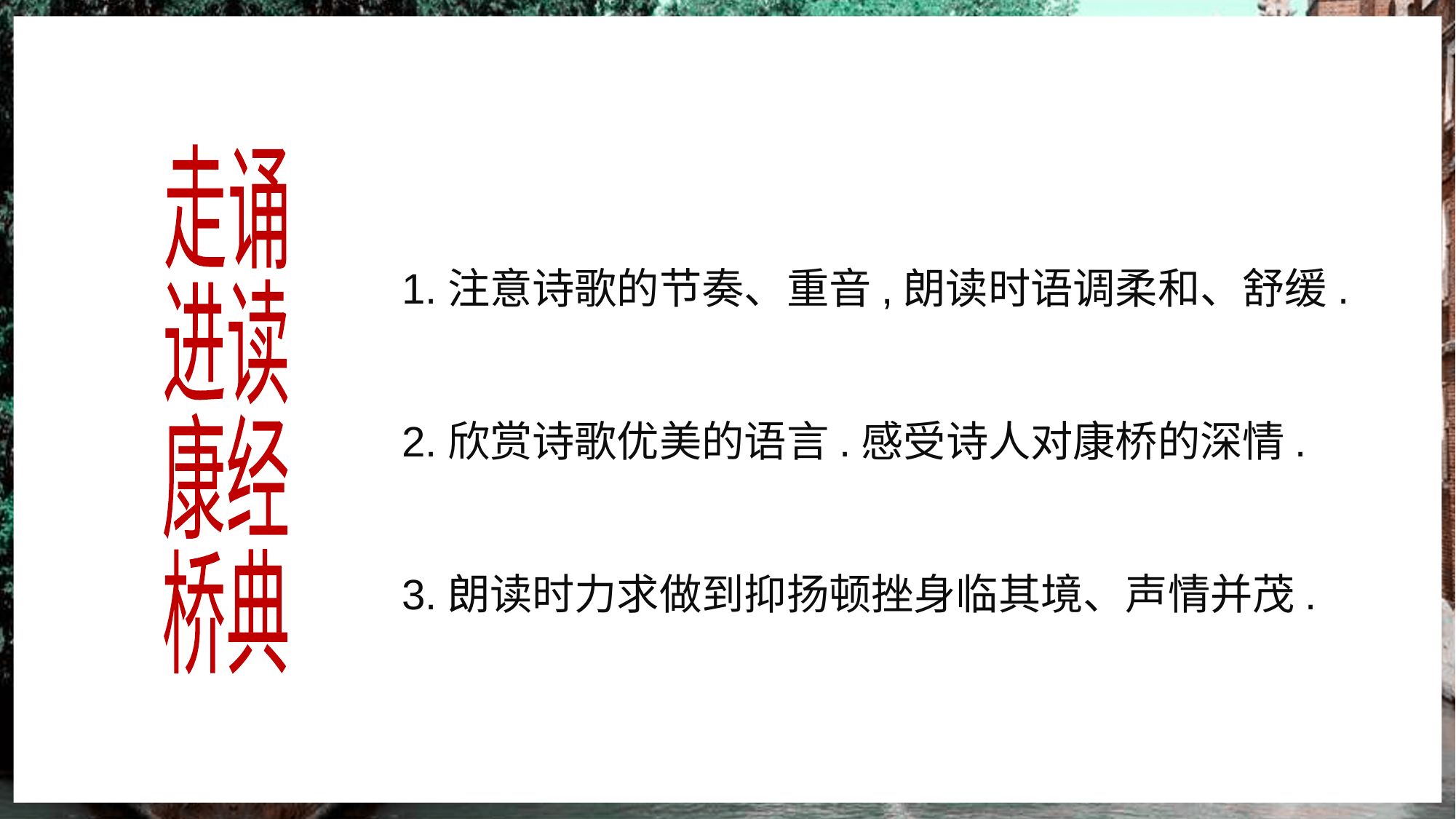

走诵
进读
康经
桥典
1.注意诗歌的节奏、重音,朗读时语调柔和、舒缓.

2.欣赏诗歌优美的语言.感受诗人对康桥的深情.

3.朗读时力求做到抑扬顿挫身临其境、声情并茂.